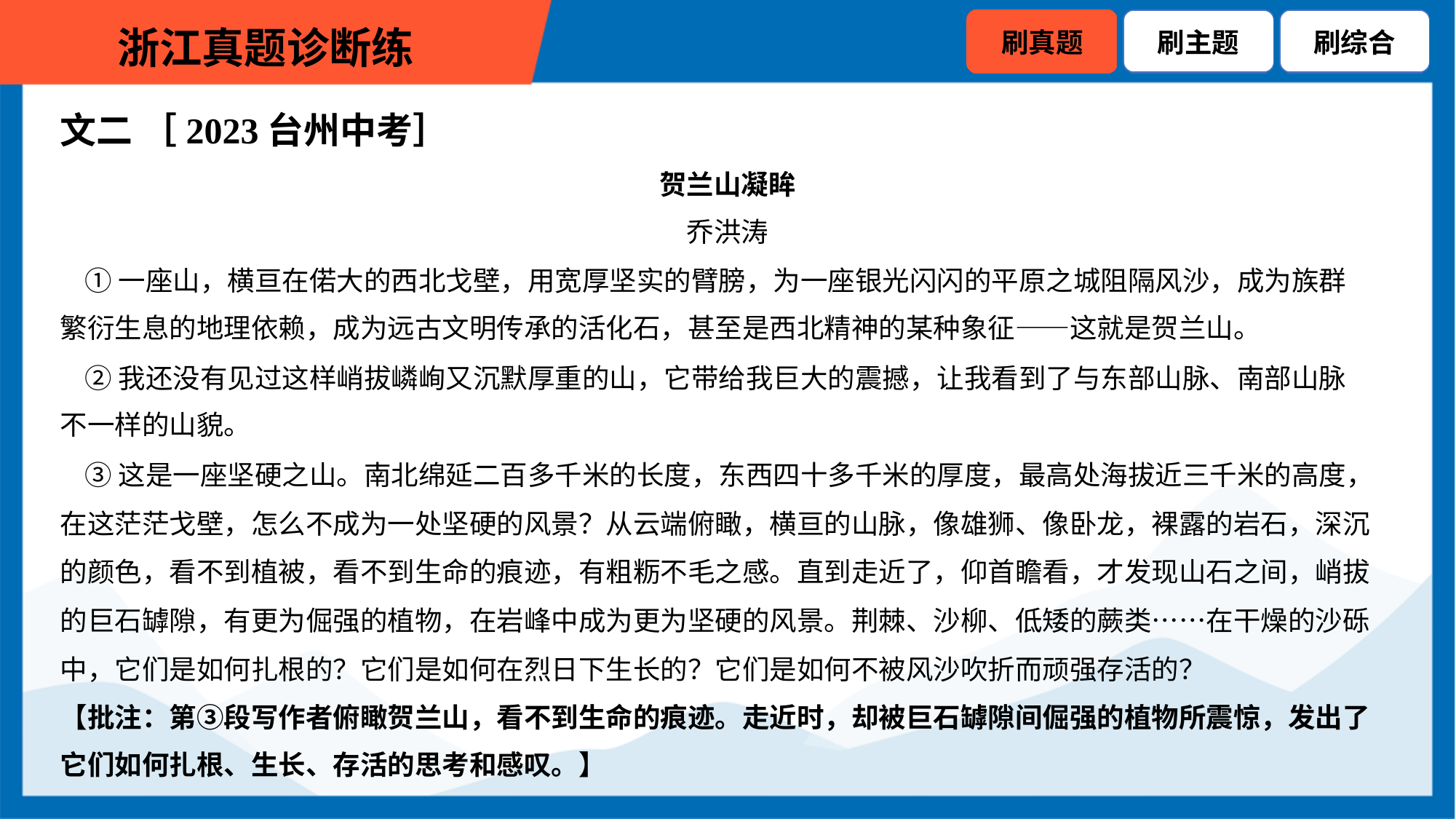

文二 ［2023台州中考］
贺兰山凝眸
乔洪涛
    ①一座山，横亘在偌大的西北戈壁，用宽厚坚实的臂膀，为一座银光闪闪的平原之城阻隔风沙，成为族群
繁衍生息的地理依赖，成为远古文明传承的活化石，甚至是西北精神的某种象征——这就是贺兰山。
    ②我还没有见过这样峭拔嶙峋又沉默厚重的山，它带给我巨大的震撼，让我看到了与东部山脉、南部山脉
不一样的山貌。
    ③这是一座坚硬之山。南北绵延二百多千米的长度，东西四十多千米的厚度，最高处海拔近三千米的高度，
在这茫茫戈壁，怎么不成为一处坚硬的风景？从云端俯瞰，横亘的山脉，像雄狮、像卧龙，裸露的岩石，深沉
的颜色，看不到植被，看不到生命的痕迹，有粗粝不毛之感。直到走近了，仰首瞻看，才发现山石之间，峭拔
的巨石罅隙，有更为倔强的植物，在岩峰中成为更为坚硬的风景。荆棘、沙柳、低矮的蕨类……在干燥的沙砾
中，它们是如何扎根的？它们是如何在烈日下生长的？它们是如何不被风沙吹折而顽强存活的？
【批注：第③段写作者俯瞰贺兰山，看不到生命的痕迹。走近时，却被巨石罅隙间倔强的植物所震惊，发出了
它们如何扎根、生长、存活的思考和感叹。】